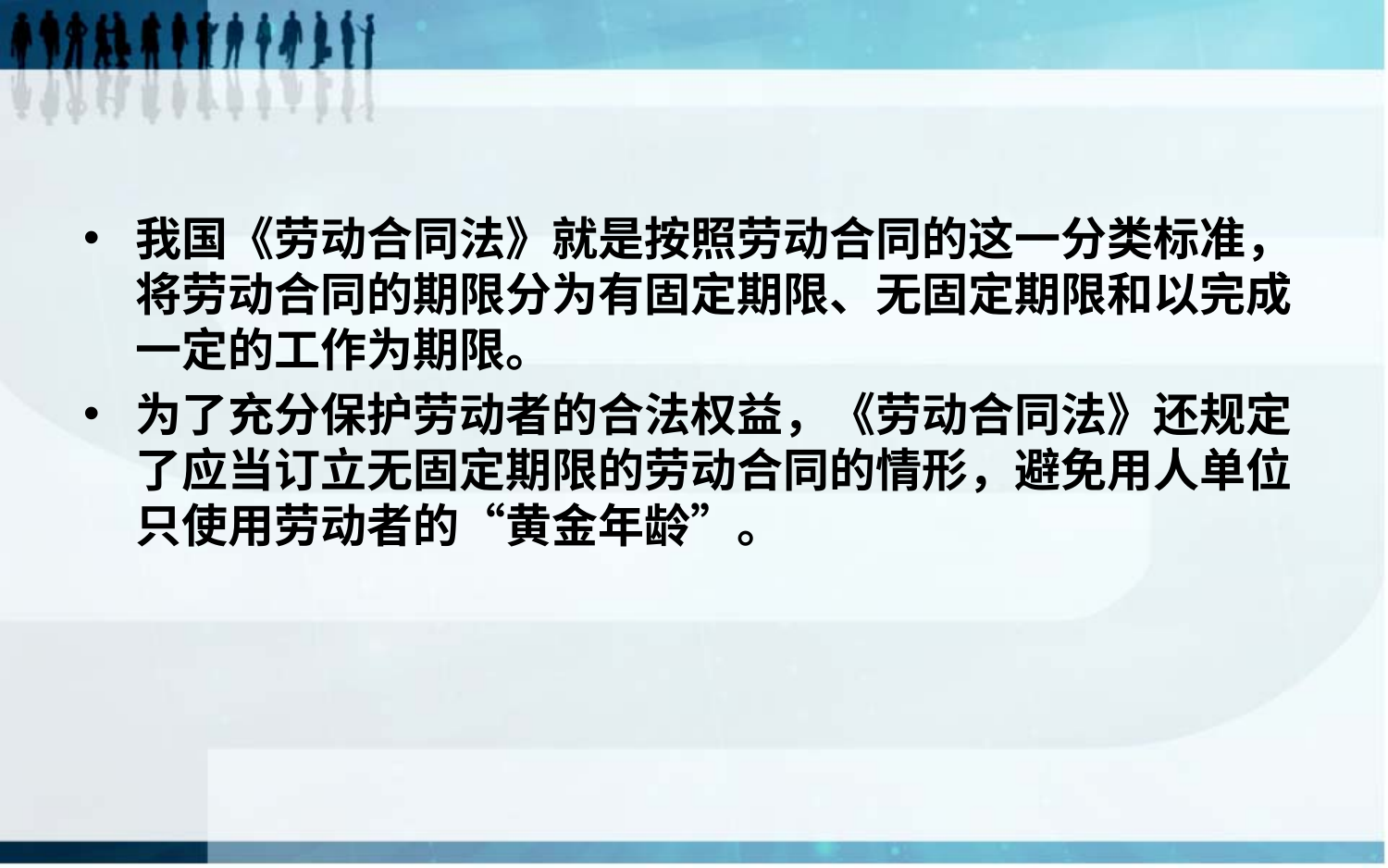

#
我国《劳动合同法》就是按照劳动合同的这一分类标准，将劳动合同的期限分为有固定期限、无固定期限和以完成一定的工作为期限。
为了充分保护劳动者的合法权益，《劳动合同法》还规定了应当订立无固定期限的劳动合同的情形，避免用人单位只使用劳动者的“黄金年龄”。